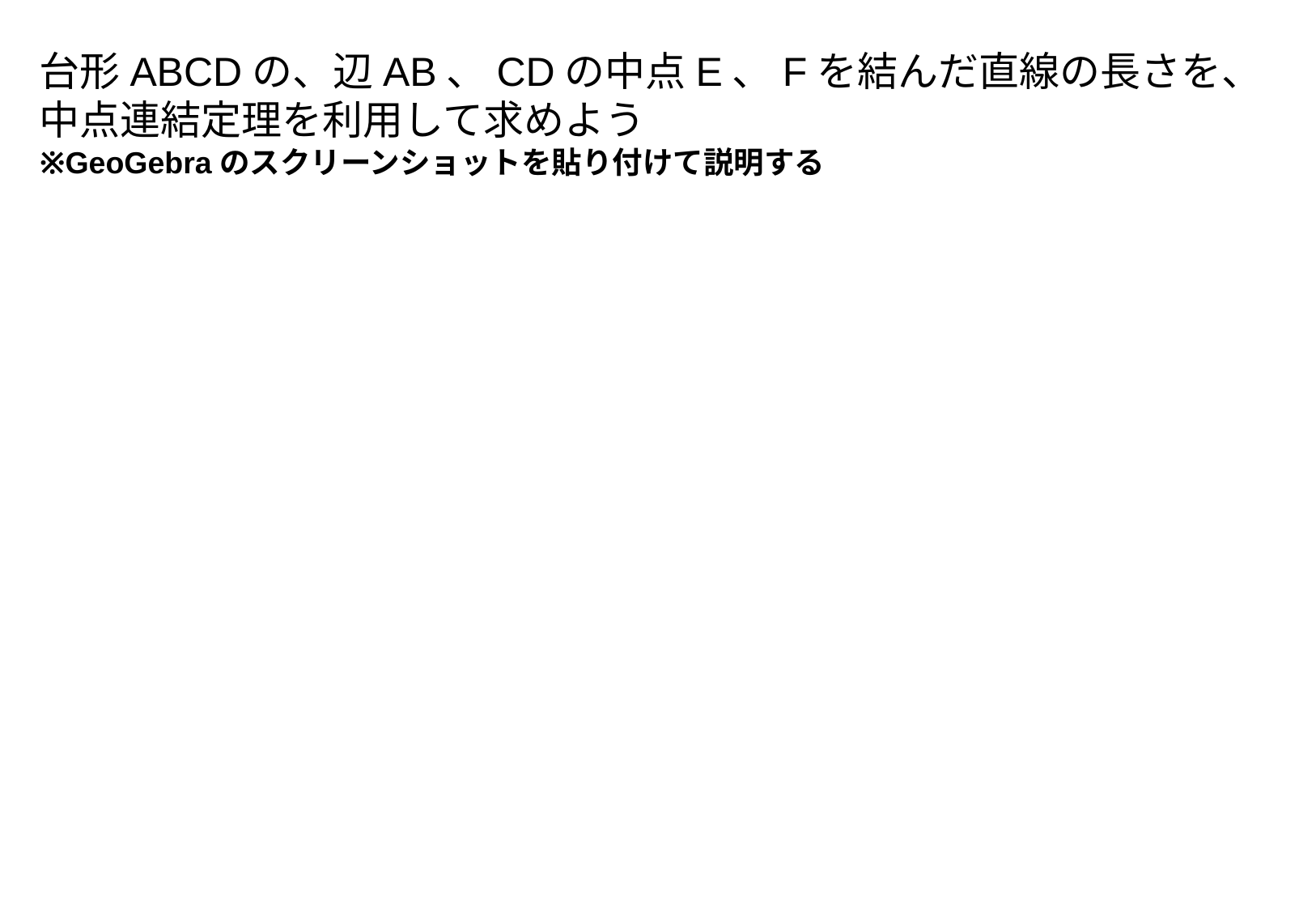

台形ABCDの、辺AB、CDの中点E、Fを結んだ直線の長さを、
中点連結定理を利用して求めよう
※GeoGebraのスクリーンショットを貼り付けて説明する